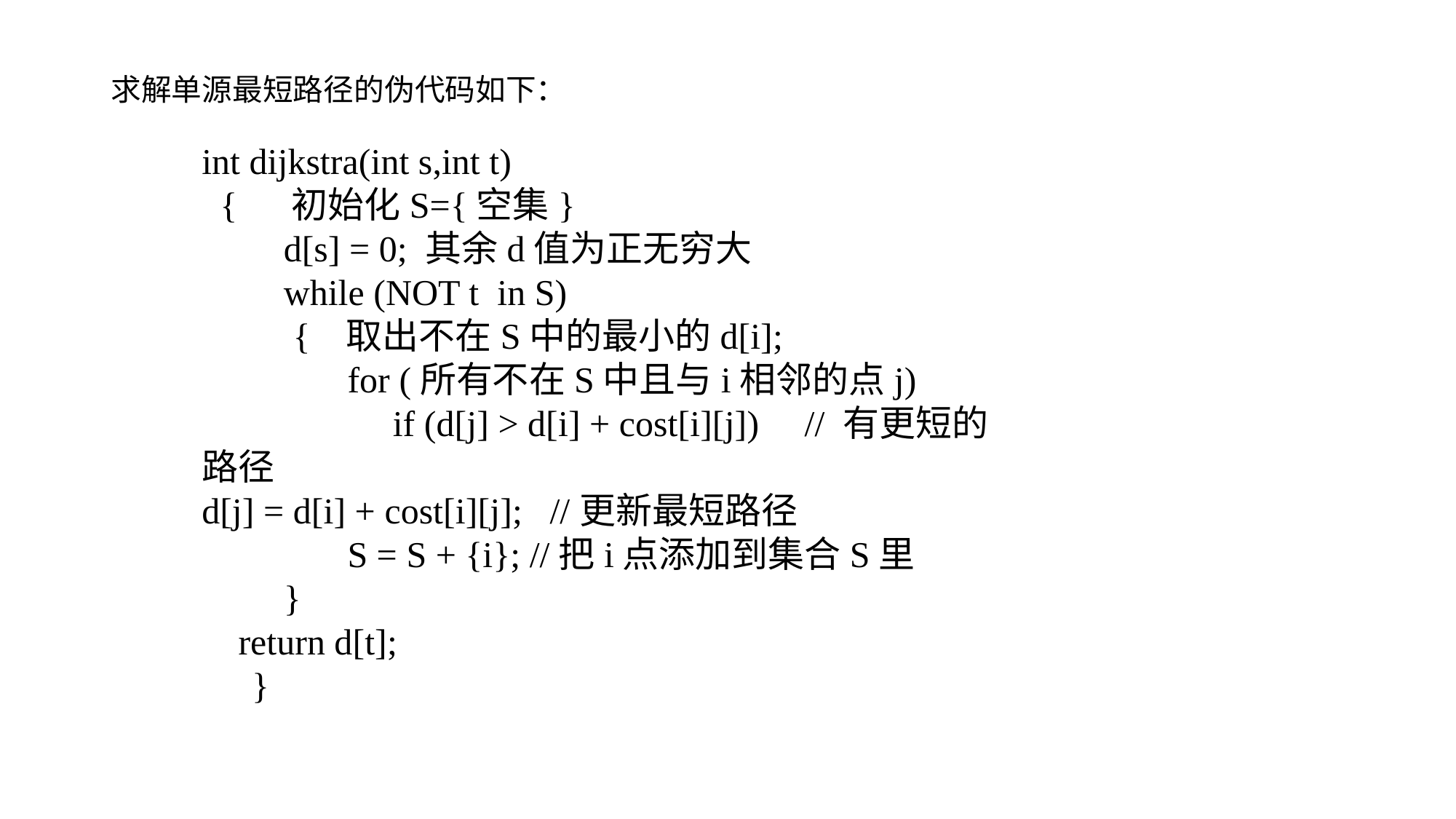

求解单源最短路径的伪代码如下：
int dijkstra(int s,int t)     {     初始化S={空集}           d[s] = 0; 其余d值为正无穷大           while (NOT t  in S)            {   取出不在S中的最小的d[i];                  for (所有不在S中且与i相邻的点j)                       if (d[j] > d[i] + cost[i][j])     // 有更短的路径d[j] = d[i] + cost[i][j];   //更新最短路径                S = S + {i}; //把i点添加到集合S里           }      return d[t];    }